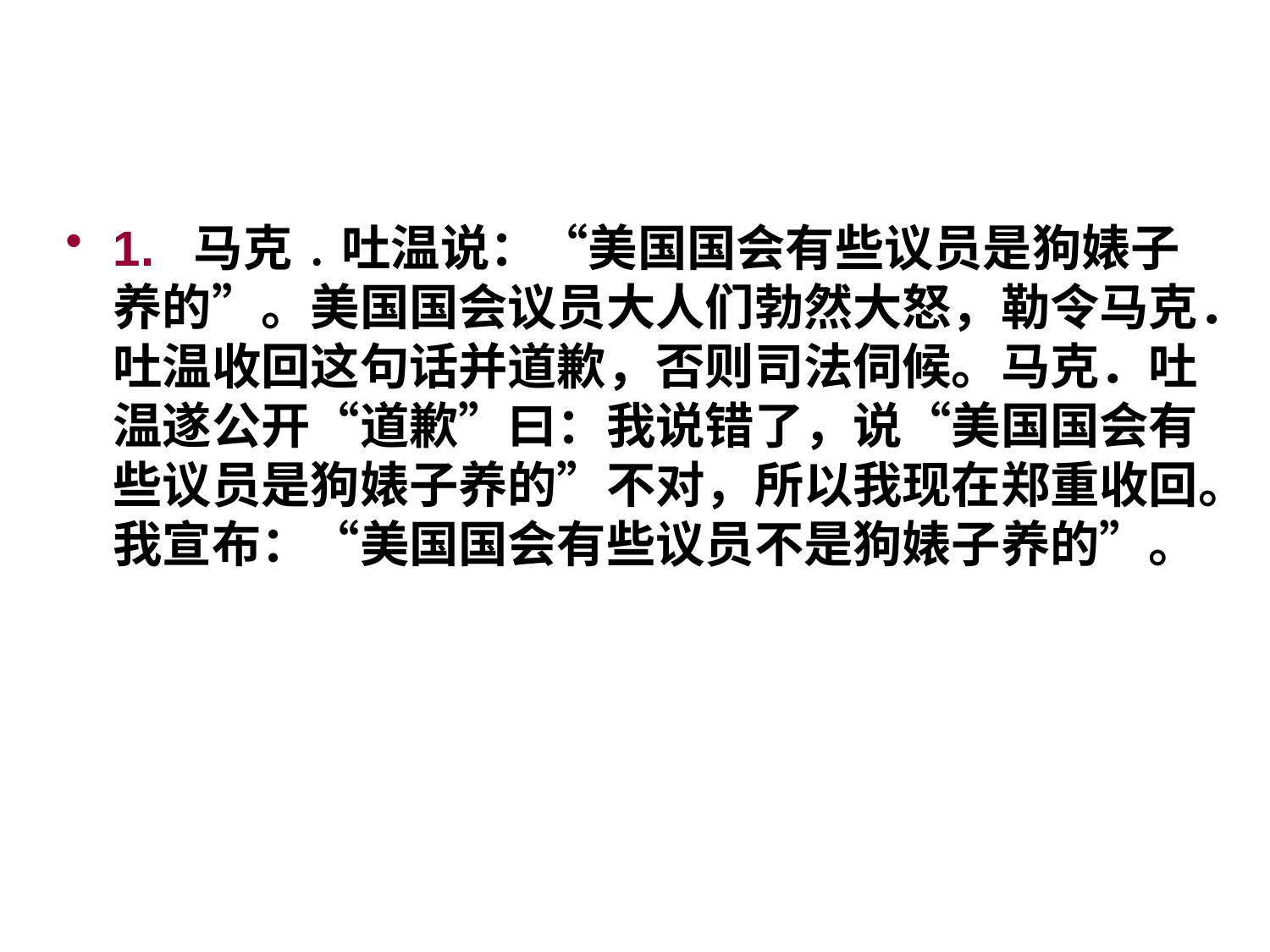

1.  马克﹒吐温说：“美国国会有些议员是狗婊子养的”。美国国会议员大人们勃然大怒，勒令马克．吐温收回这句话并道歉，否则司法伺候。马克．吐温遂公开“道歉”曰：我说错了，说“美国国会有些议员是狗婊子养的”不对，所以我现在郑重收回。我宣布：“美国国会有些议员不是狗婊子养的”。